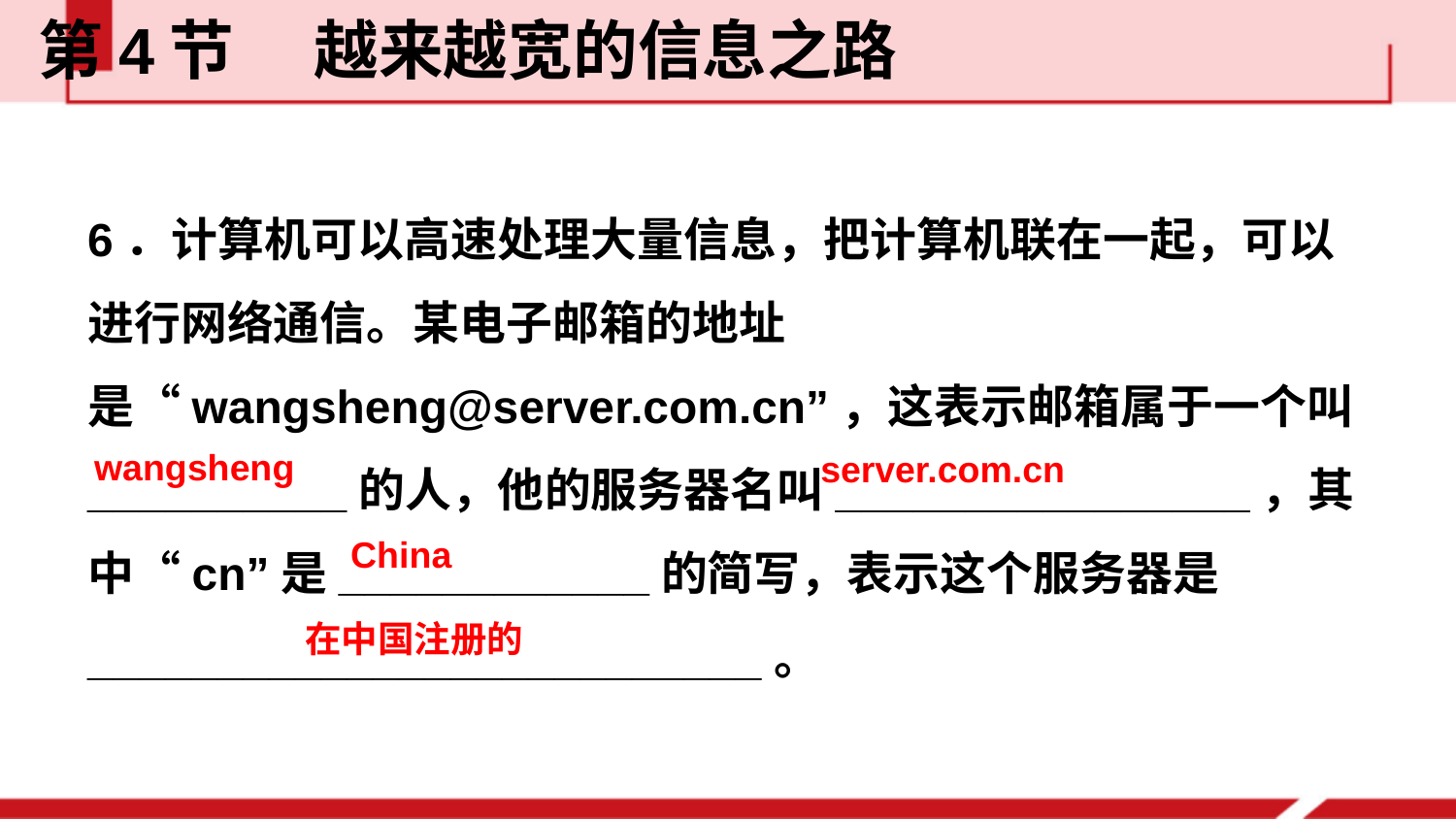

第4节  越来越宽的信息之路
6．计算机可以高速处理大量信息，把计算机联在一起，可以进行网络通信。某电子邮箱的地址是“wangsheng@server.com.cn”，这表示邮箱属于一个叫__________的人，他的服务器名叫________________，其中“cn”是____________的简写，表示这个服务器是__________________________。
wangsheng
server.com.cn
China
在中国注册的